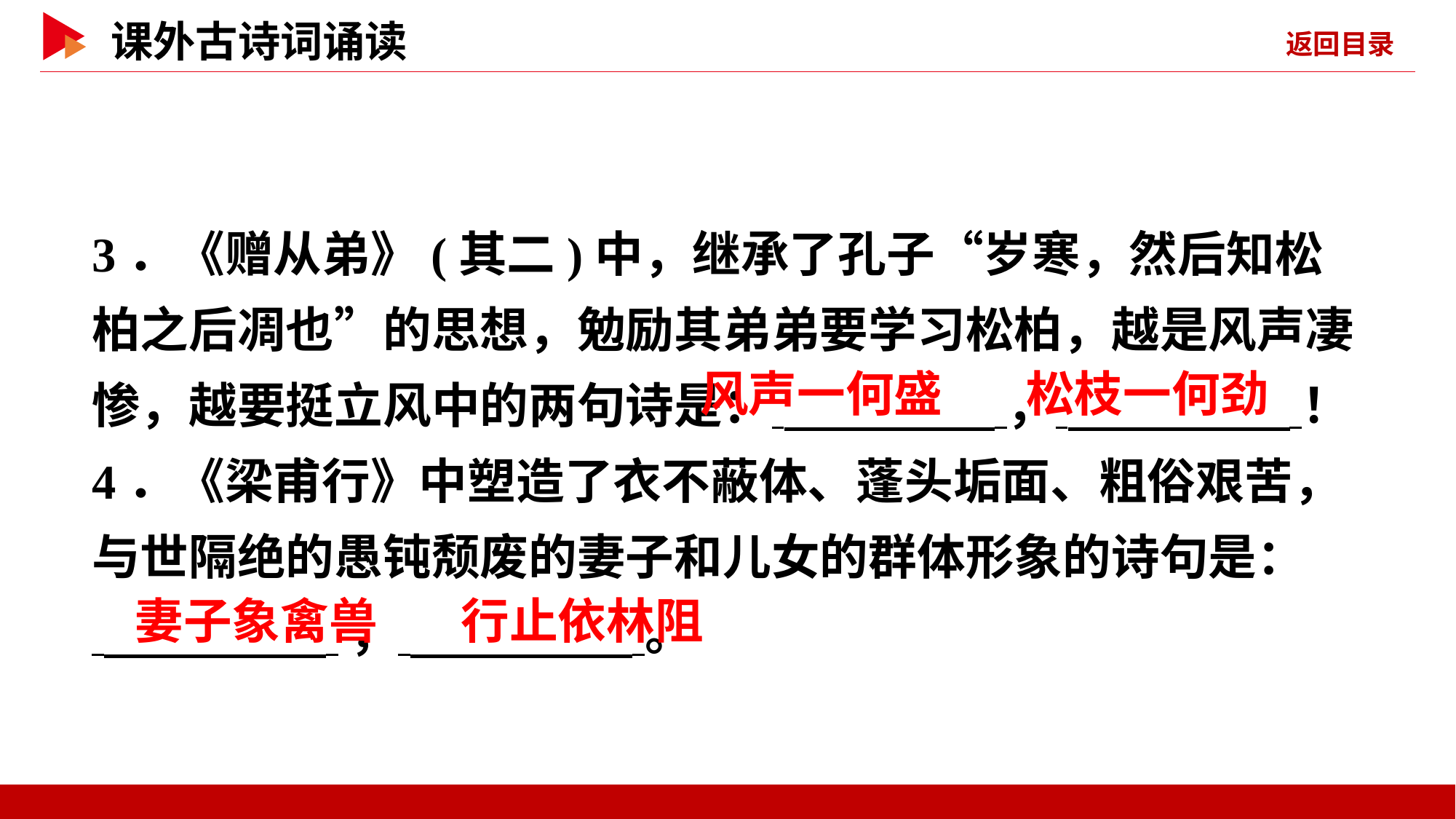

3．《赠从弟》(其二)中，继承了孔子“岁寒，然后知松柏之后凋也”的思想，勉励其弟弟要学习松柏，越是风声凄惨，越要挺立风中的两句诗是：                     ，                      ！
4．《梁甫行》中塑造了衣不蔽体、蓬头垢面、粗俗艰苦，与世隔绝的愚钝颓废的妻子和儿女的群体形象的诗句是：
                      ，                      。
 风声一何盛
 松枝一何劲
 妻子象禽兽
 行止依林阻